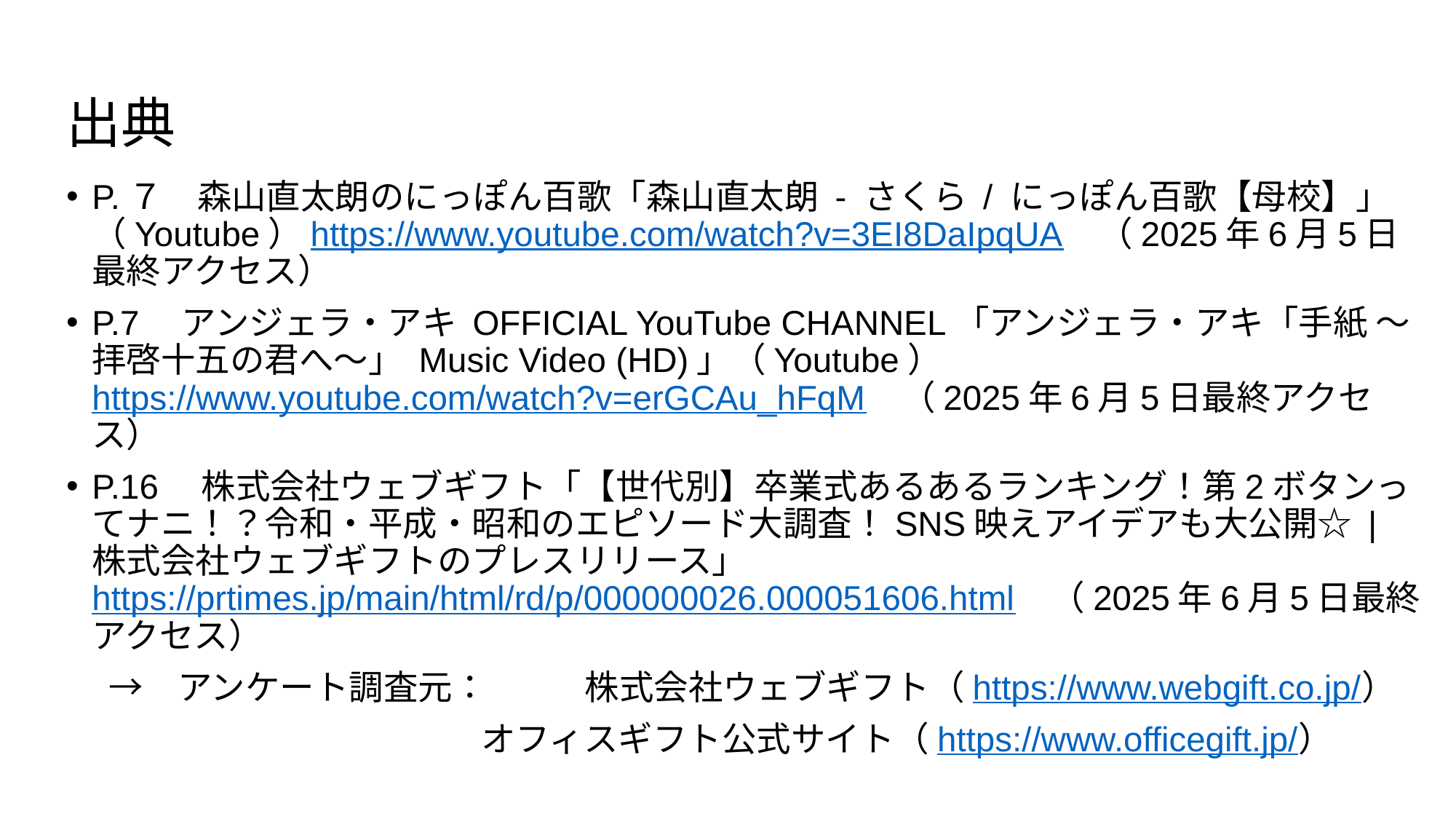

# 出典
P.７　森山直太朗のにっぽん百歌「森山直太朗 - さくら / にっぽん百歌【母校】」（Youtube）https://www.youtube.com/watch?v=3EI8DaIpqUA　（2025年6月5日最終アクセス）
P.7　アンジェラ・アキ OFFICIAL YouTube CHANNEL「アンジェラ・アキ「手紙 ～拝啓十五の君へ～」 Music Video (HD)」（Youtube）https://www.youtube.com/watch?v=erGCAu_hFqM　（2025年6月5日最終アクセス）
P.16　株式会社ウェブギフト「【世代別】卒業式あるあるランキング！第2ボタンってナニ！？令和・平成・昭和のエピソード大調査！SNS映えアイデアも大公開☆ | 株式会社ウェブギフトのプレスリリース」https://prtimes.jp/main/html/rd/p/000000026.000051606.html　（2025年6月5日最終アクセス）
　 →　アンケート調査元：　	株式会社ウェブギフト（https://www.webgift.co.jp/）
				オフィスギフト公式サイト（https://www.officegift.jp/）